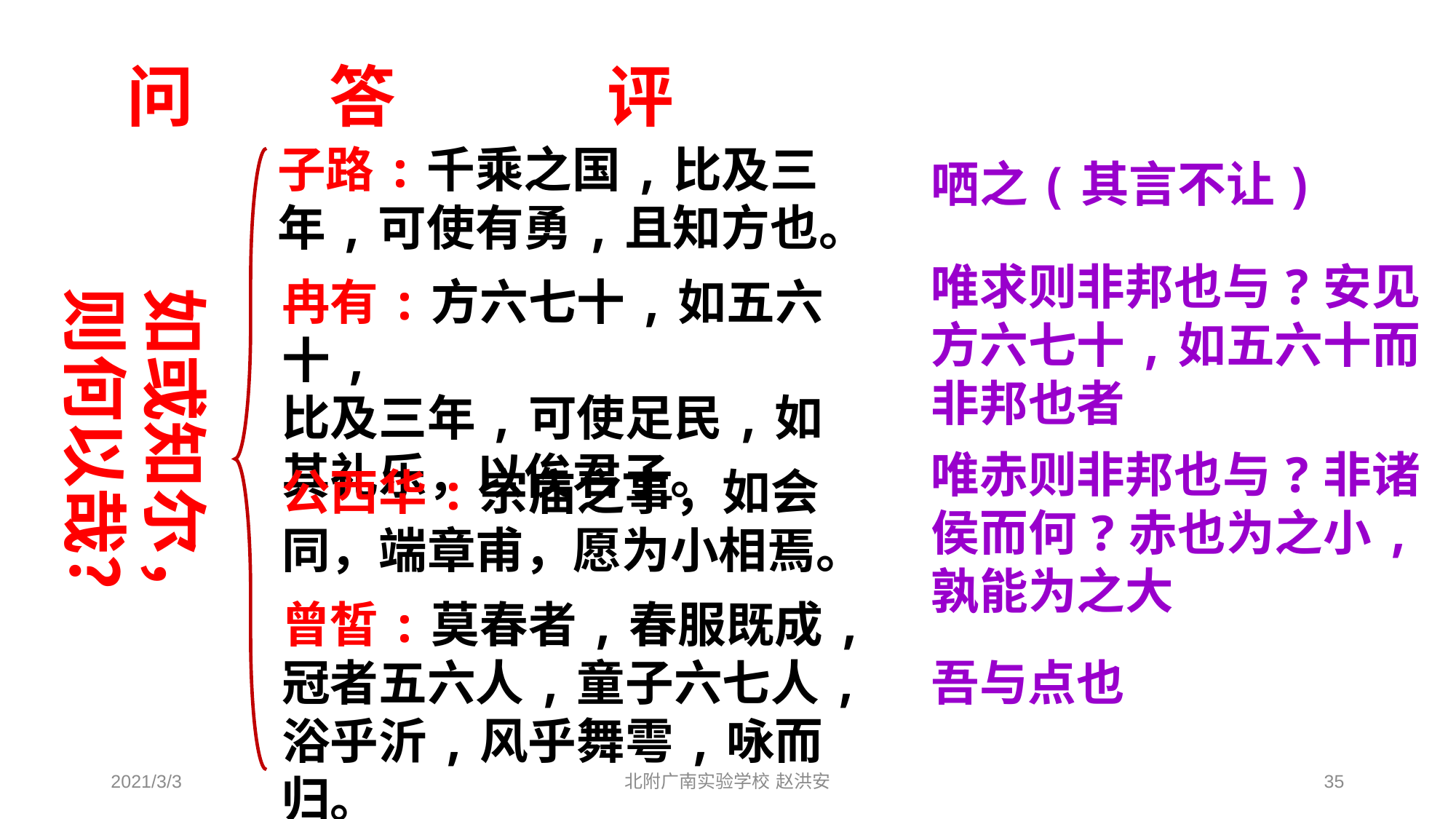

问         答              评
子路:千乘之国,比及三年,可使有勇,且知方也。

哂之(其言不让)
唯求则非邦也与?安见方六七十,如五六十而非邦也者
冉有:方六七十,如五六十,
比及三年,可使足民,如其礼乐，以俟君子。
如或知尔，
则何以哉？
唯赤则非邦也与?非诸侯而何?赤也为之小,孰能为之大
公西华:宗庙之事，如会同，端章甫，愿为小相焉。
曾皙:莫春者,春服既成,冠者五六人,童子六七人,浴乎沂,风乎舞雩,咏而归。
吾与点也
2021/3/3
北附广南实验学校 赵洪安
35